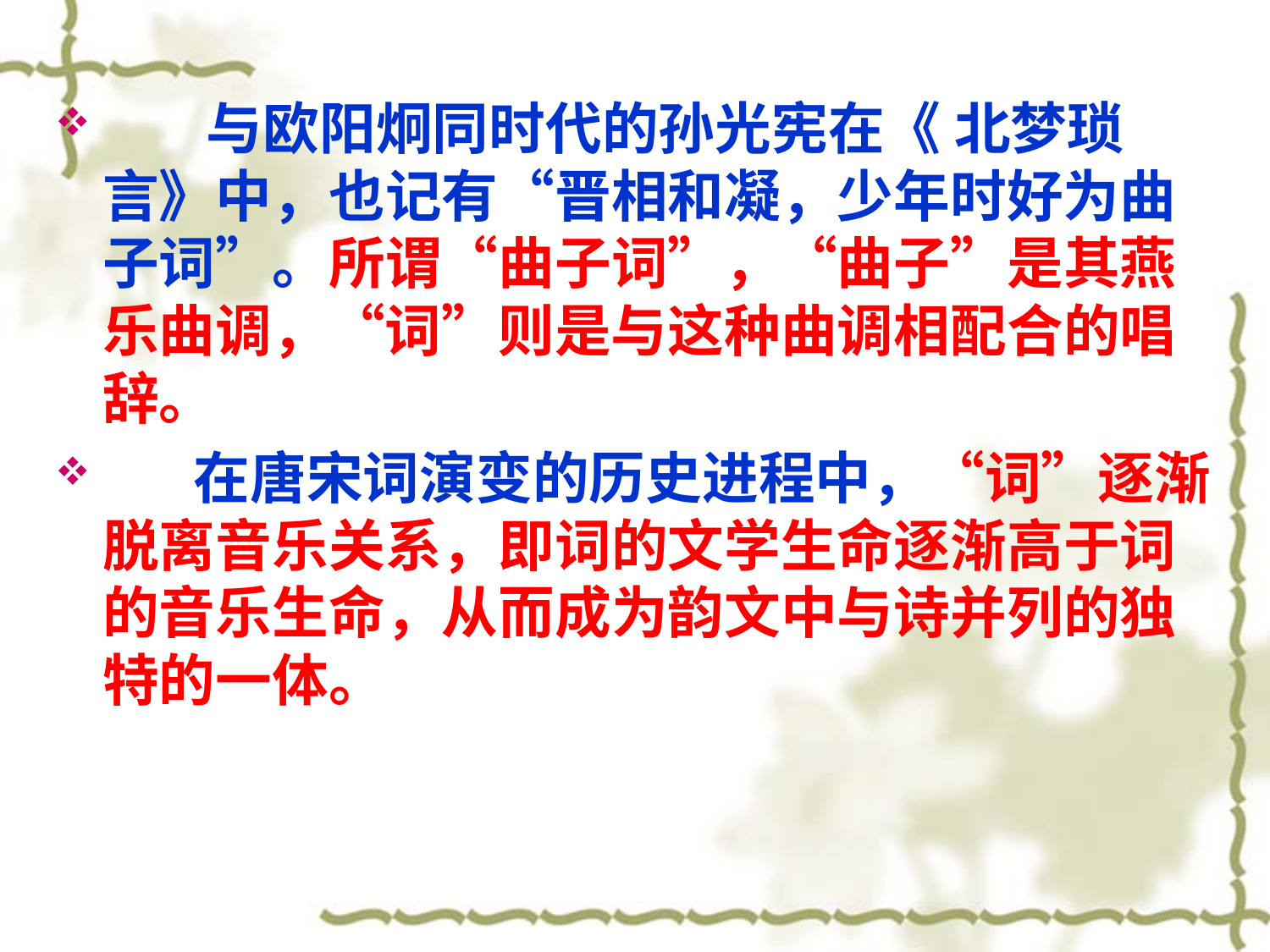

与欧阳炯同时代的孙光宪在《 北梦琐言》中，也记有“晋相和凝，少年时好为曲子词”。所谓“曲子词”，“曲子”是其燕乐曲调，“词”则是与这种曲调相配合的唱辞。
      在唐宋词演变的历史进程中，“词”逐渐脱离音乐关系，即词的文学生命逐渐高于词的音乐生命，从而成为韵文中与诗并列的独特的一体。

#